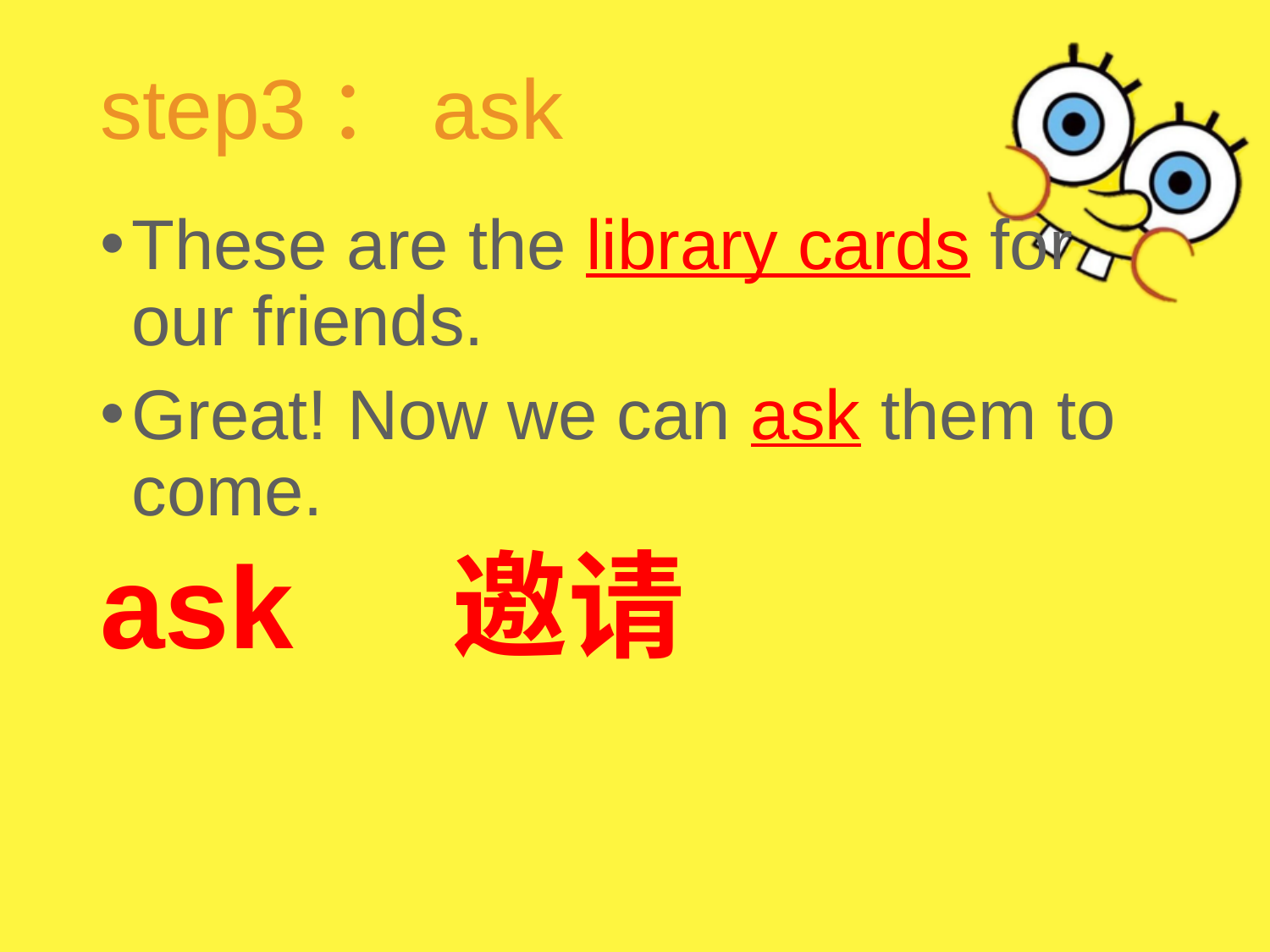

# step3：ask
These are the library cards for our friends.
Great! Now we can ask them to come.
ask    邀请